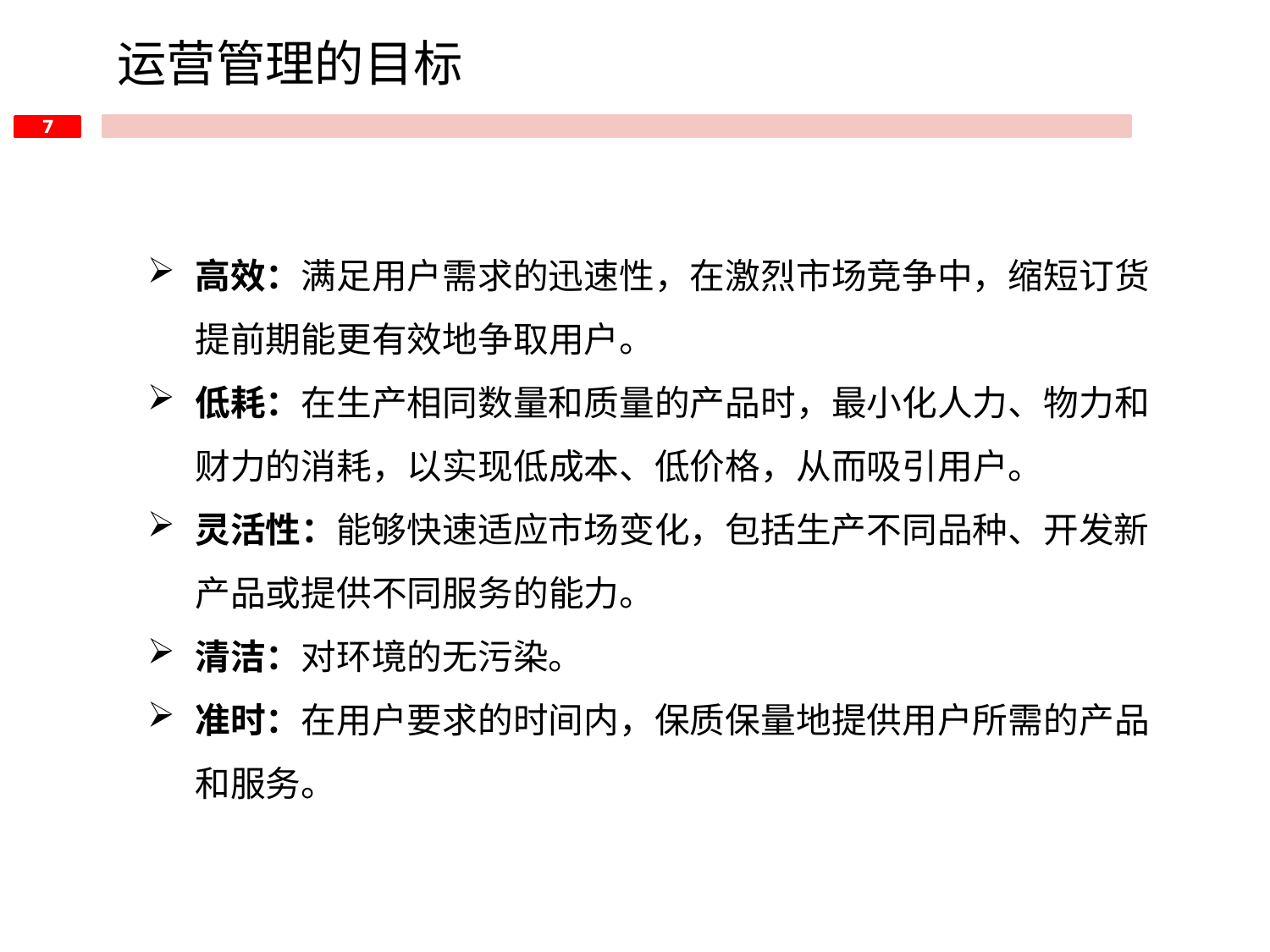

运营管理的目标
7
高效：满足用户需求的迅速性，在激烈市场竞争中，缩短订货提前期能更有效地争取用户。
低耗：在生产相同数量和质量的产品时，最小化人力、物力和财力的消耗，以实现低成本、低价格，从而吸引用户。
灵活性：能够快速适应市场变化，包括生产不同品种、开发新产品或提供不同服务的能力。
清洁：对环境的无污染。
准时：在用户要求的时间内，保质保量地提供用户所需的产品和服务。